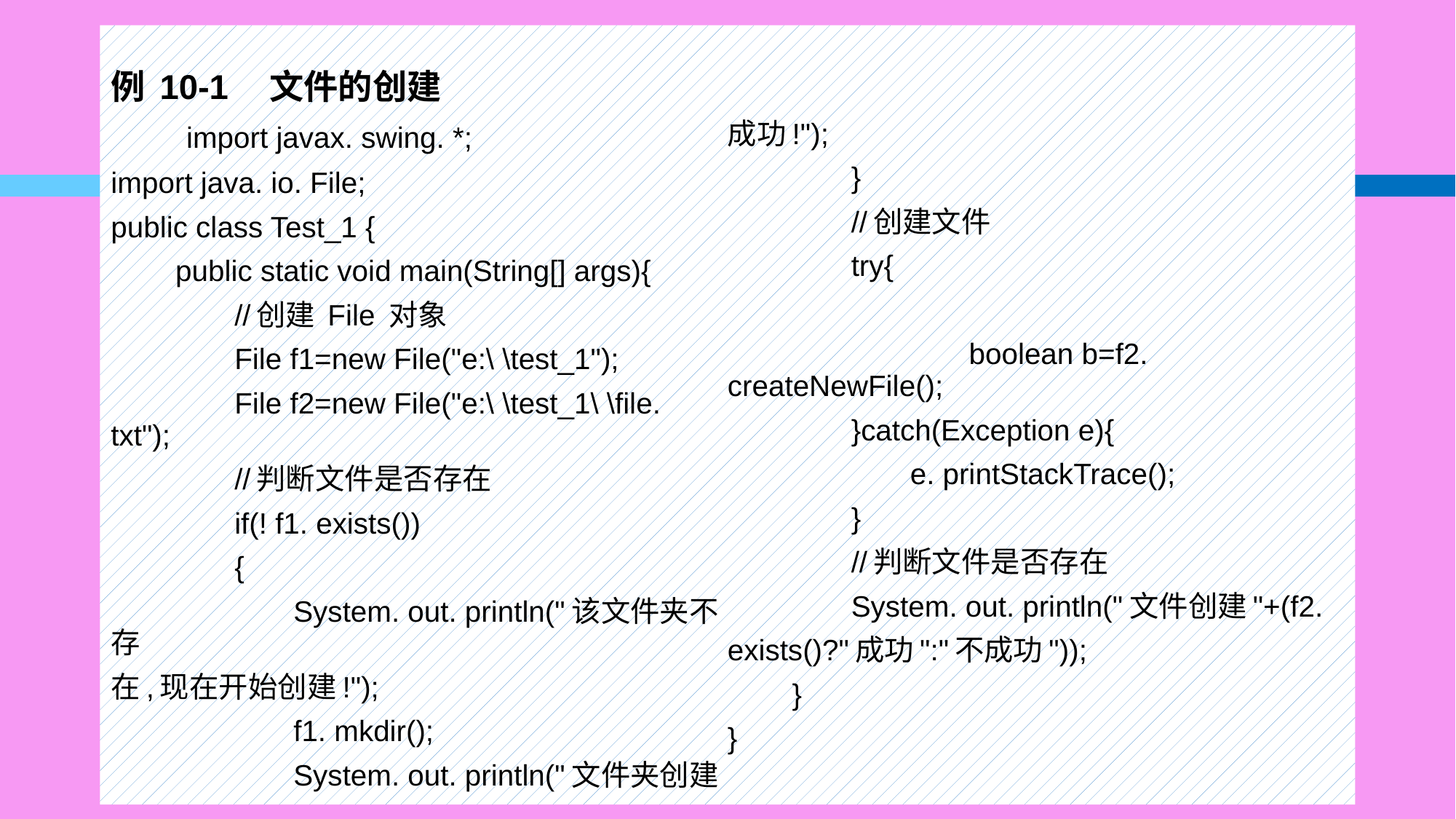

例 10-1　文件的创建
　　import javax. swing. *;
import java. io. File;
public class Test_1 {
　　public static void main(String[] args){
　　　　//创建 File 对象
　　　　File f1=new File("e:\ \test_1");
　　　　File f2=new File("e:\ \test_1\ \file. txt");
　　　　//判断文件是否存在
　　　　if(! f1. exists())
　　　　{
　　　　　　System. out. println("该文件夹不存
在,现在开始创建!");
　　　　　　f1. mkdir();
　　　　　　System. out. println("文件夹创建

成功!");
　　　　}
　　　　//创建文件
　　　　try{

　　　　　　　　boolean b=f2. createNewFile();
　　　　}catch(Exception e){
　　　　　　e. printStackTrace();
　　　　}
　　　　//判断文件是否存在
　　　　System. out. println("文件创建"+(f2.
exists()?"成功":"不成功"));
　　}
}